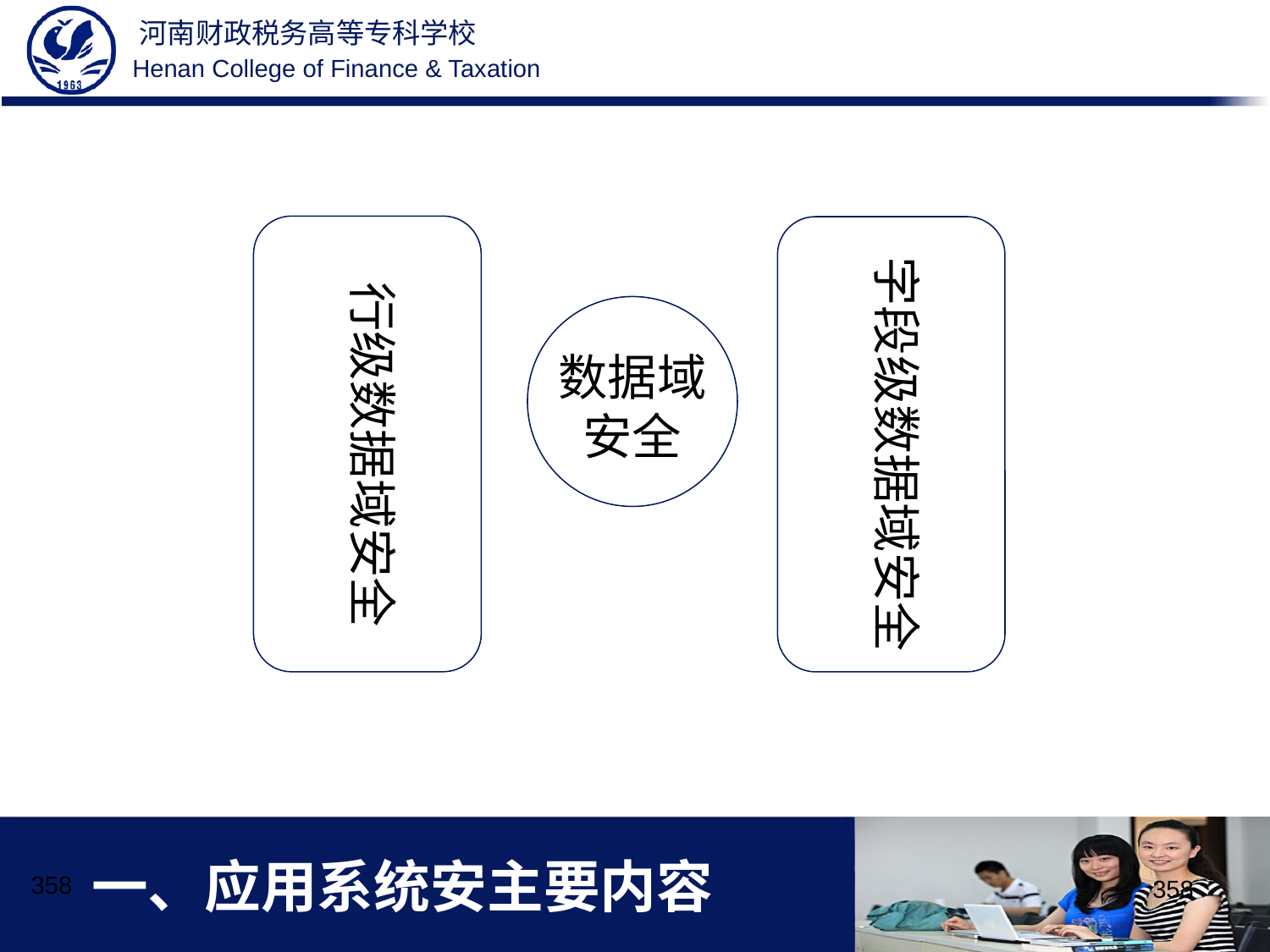

字段级数据域安全
行级数据域安全

数据域安全
# 一、应用系统安主要内容
358
358